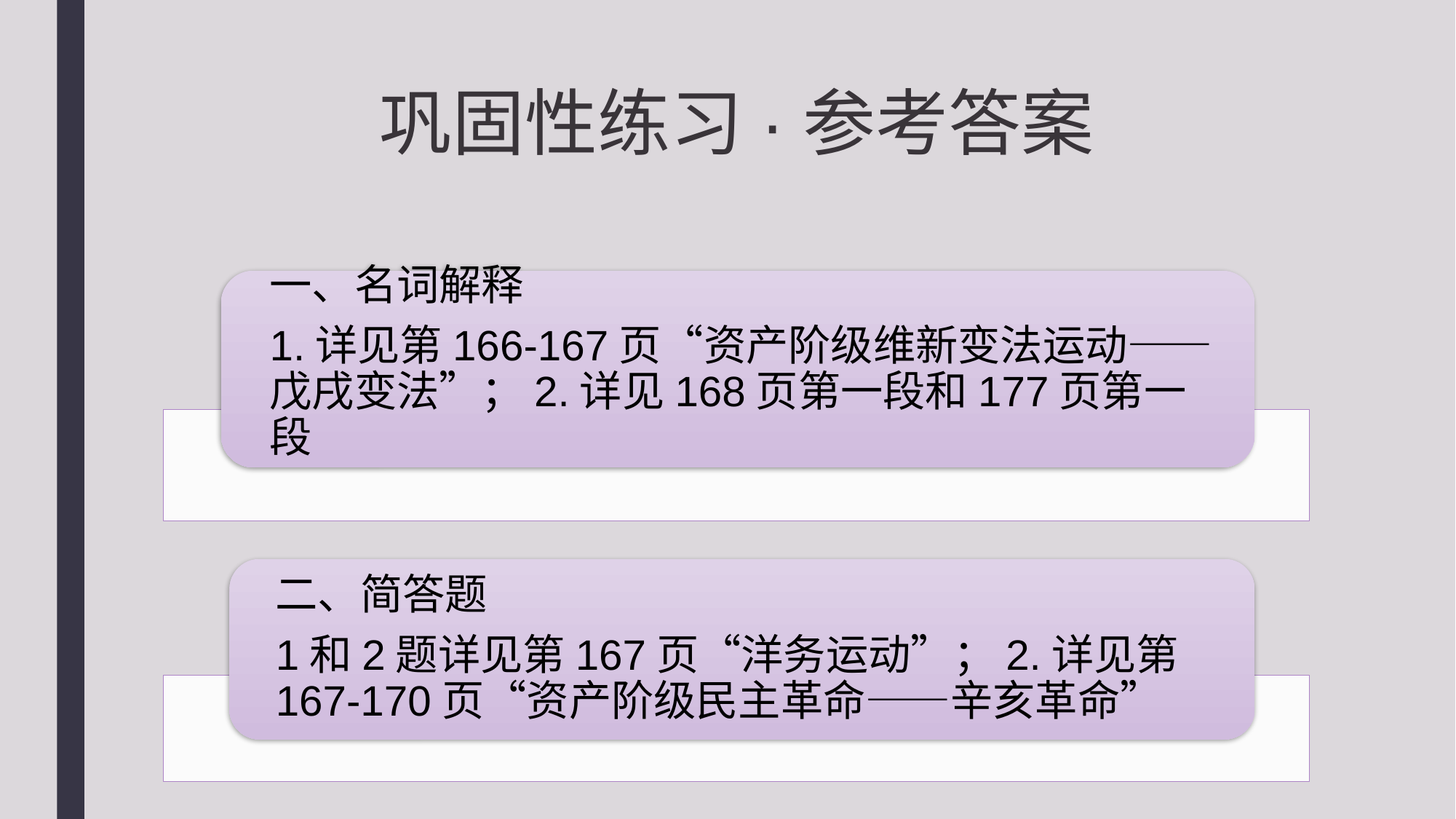

巩固性练习·参考答案

一、名词解释
1.详见第166-167页“资产阶级维新变法运动——戊戌变法”；2.详见168页第一段和177页第一段

二、简答题
1和2题详见第167页“洋务运动”；2.详见第167-170页“资产阶级民主革命——辛亥革命”